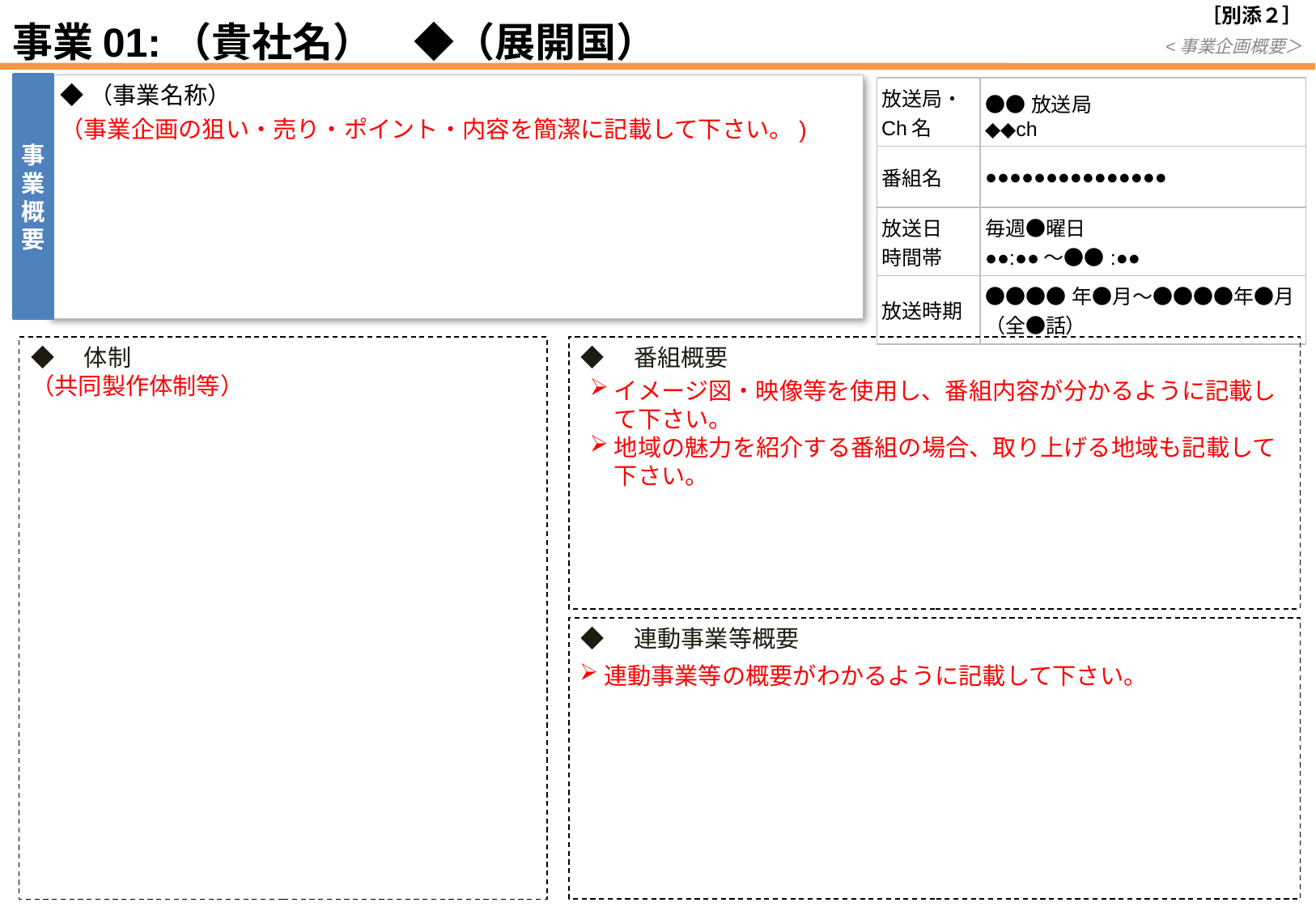

１ページ厳守
# 事業01:（貴社名）　◆（展開国）
事業概要
◆（事業名称）
（事業企画の狙い・売り・ポイント・内容を簡潔に記載して下さい。)
| 放送局・ Ch名 | ●●放送局 ◆◆ch |
| --- | --- |
| 番組名 | ●●●●●●●●●●●●●●● |
| 放送日 時間帯 | 毎週●曜日 ●●:●●～●●:●● |
| 放送時期 | ●●●●年●月～●●●●年●月 （全●話） |
◆　番組概要
◆　体制
（共同製作体制等）

イメージ図・映像等を使用し、番組内容が分かるように記載して下さい。
地域の魅力を紹介する番組の場合、取り上げる地域も記載して下さい。
◆　連動事業等概要
連動事業等の概要がわかるように記載して下さい。